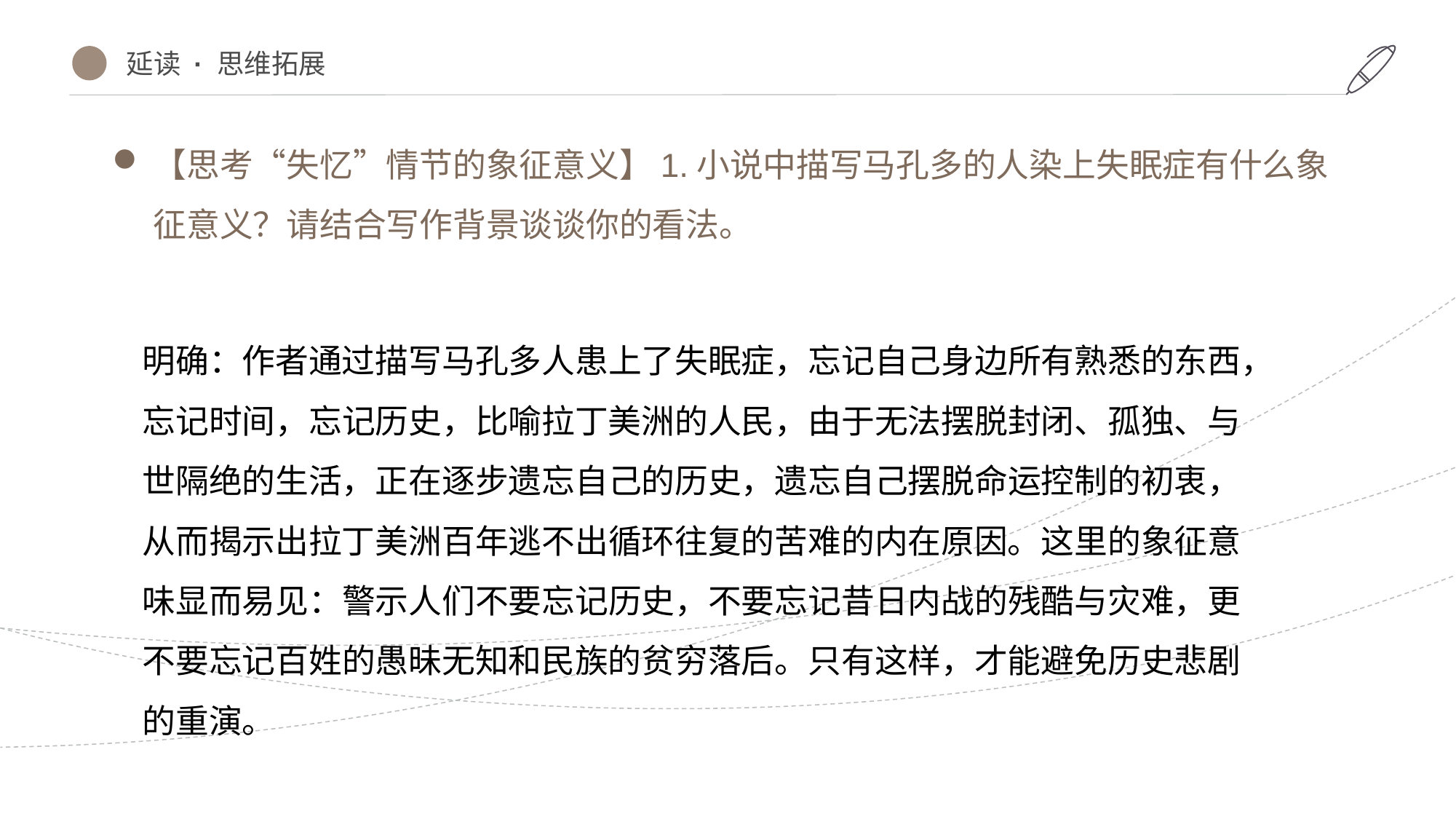

延读 · 思维拓展

【思考“失忆”情节的象征意义】1.小说中描写马孔多的人染上失眠症有什么象征意义？请结合写作背景谈谈你的看法。

明确：作者通过描写马孔多人患上了失眠症，忘记自己身边所有熟悉的东西，忘记时间，忘记历史，比喻拉丁美洲的人民，由于无法摆脱封闭、孤独、与世隔绝的生活，正在逐步遗忘自己的历史，遗忘自己摆脱命运控制的初衷，从而揭示出拉丁美洲百年逃不出循环往复的苦难的内在原因。这里的象征意味显而易见：警示人们不要忘记历史，不要忘记昔日内战的残酷与灾难，更不要忘记百姓的愚昧无知和民族的贫穷落后。只有这样，才能避免历史悲剧的重演。